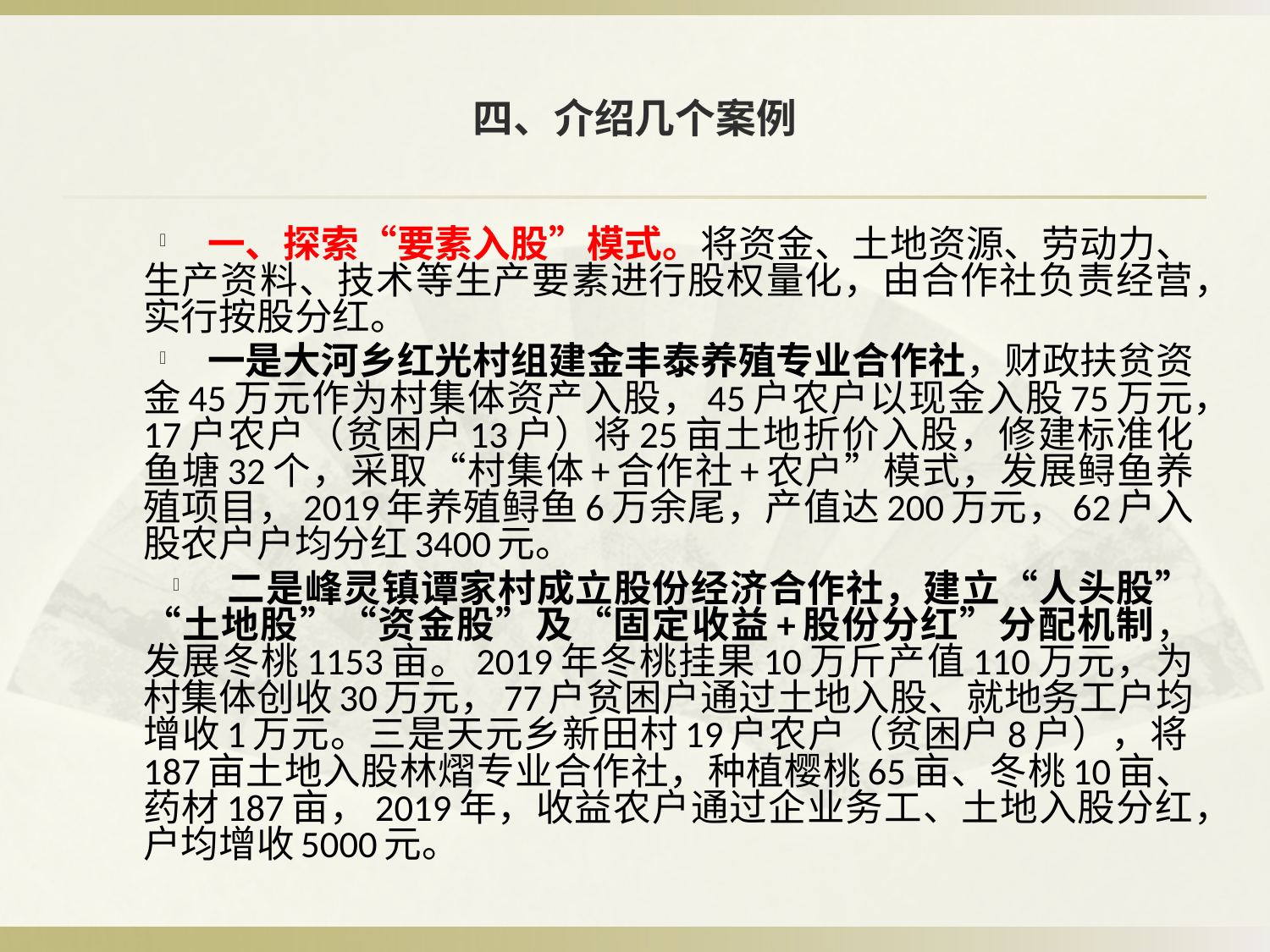

# 四、介绍几个案例
一、探索“要素入股”模式。将资金、土地资源、劳动力、生产资料、技术等生产要素进行股权量化，由合作社负责经营，实行按股分红。
一是大河乡红光村组建金丰泰养殖专业合作社，财政扶贫资金45万元作为村集体资产入股，45户农户以现金入股75万元，17户农户（贫困户13户）将25亩土地折价入股，修建标准化鱼塘32个，采取“村集体+合作社+农户”模式，发展鲟鱼养殖项目，2019年养殖鲟鱼6万余尾，产值达200万元，62户入股农户户均分红3400元。
二是峰灵镇谭家村成立股份经济合作社，建立“人头股”“土地股”“资金股”及“固定收益+股份分红”分配机制，发展冬桃1153亩。2019年冬桃挂果10万斤产值110万元，为村集体创收30万元，77户贫困户通过土地入股、就地务工户均增收1万元。三是天元乡新田村19户农户（贫困户8户），将187亩土地入股林熠专业合作社，种植樱桃65亩、冬桃10亩、药材187亩，2019年，收益农户通过企业务工、土地入股分红，户均增收5000元。